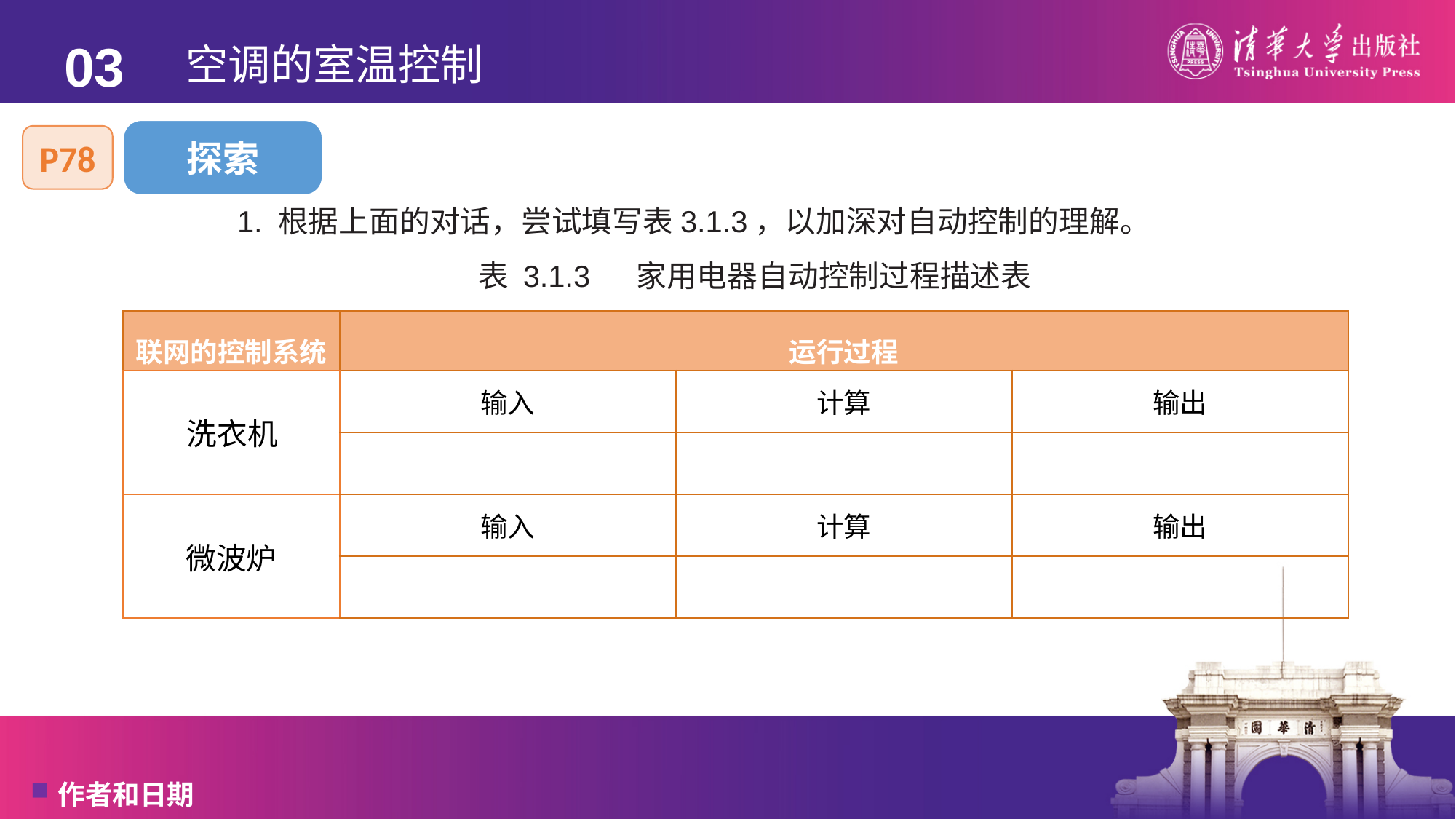

03
# 空调的室温控制
探索
P78
1. 根据上面的对话，尝试填写表3.1.3，以加深对自动控制的理解。
表 3.1.3  家用电器自动控制过程描述表
| 联网的控制系统 | 运行过程 |  |  |
| --- | --- | --- | --- |
| 洗衣机 | 输入 | 计算 | 输出 |
|  |  |  |  |
| 微波炉 | 输入 | 计算 | 输出 |
|  |  |  |  |
作者和日期